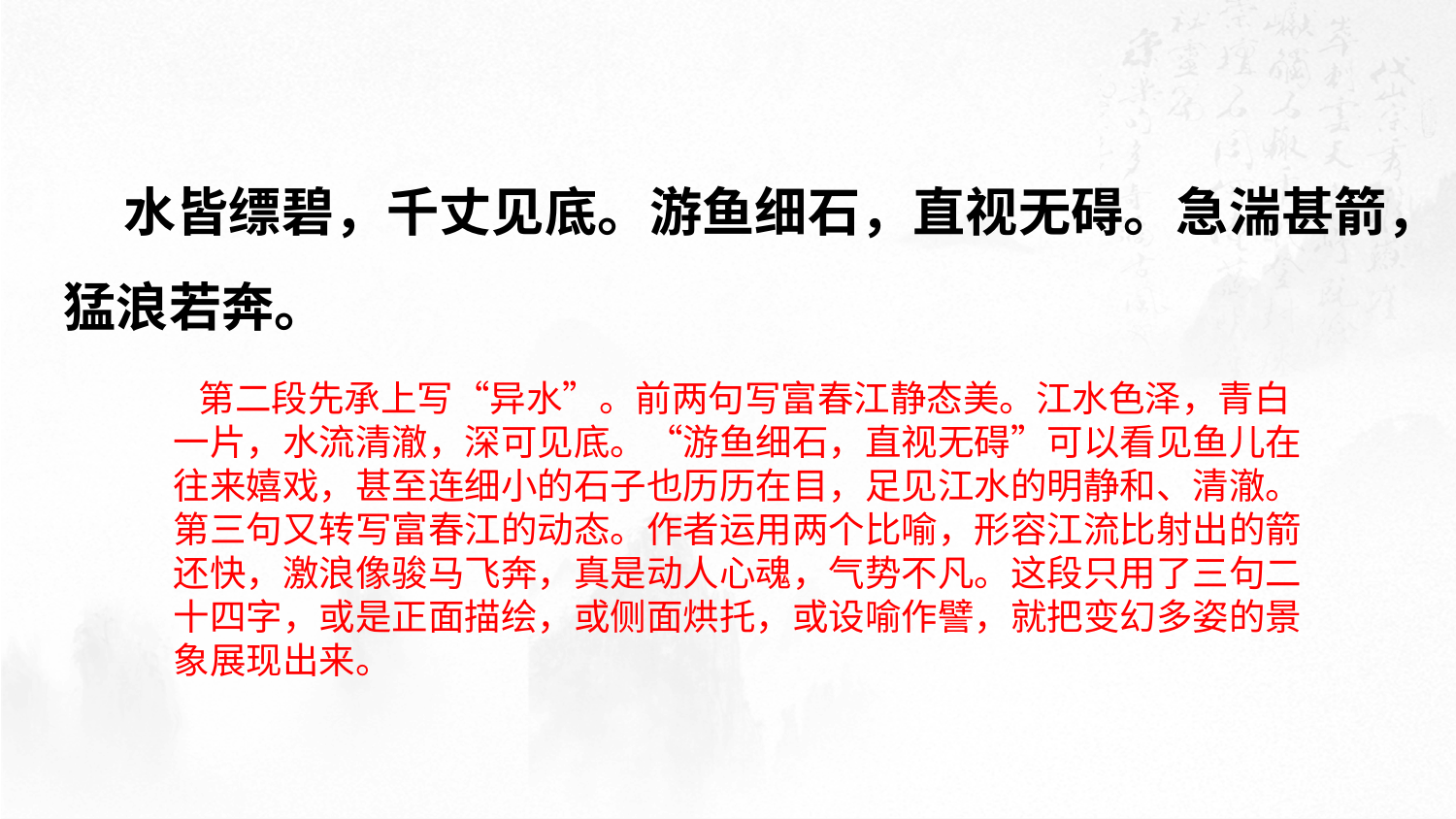

水皆缥碧，千丈见底。游鱼细石，直视无碍。急湍甚箭，猛浪若奔。
  第二段先承上写“异水”。前两句写富春江静态美。江水色泽，青白一片，水流清澈，深可见底。“游鱼细石，直视无碍”可以看见鱼儿在往来嬉戏，甚至连细小的石子也历历在目，足见江水的明静和、清澈。第三句又转写富春江的动态。作者运用两个比喻，形容江流比射出的箭还快，激浪像骏马飞奔，真是动人心魂，气势不凡。这段只用了三句二十四字，或是正面描绘，或侧面烘托，或设喻作譬，就把变幻多姿的景象展现出来。